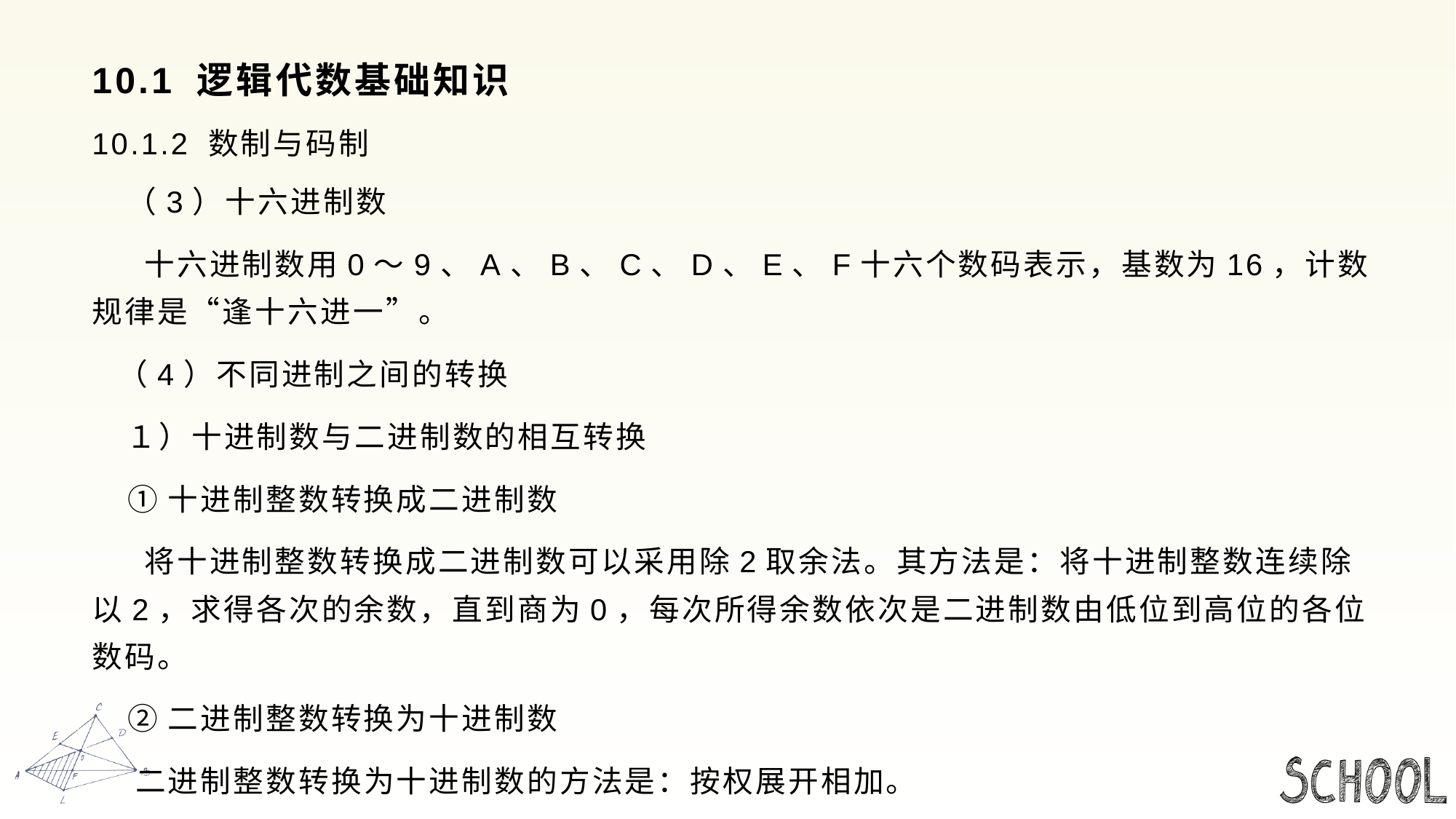

# 10.1 逻辑代数基础知识
10.1.2 数制与码制
   （3）十六进制数
     十六进制数用0～9、A、B、C、D、E、F十六个数码表示，基数为16，计数规律是“逢十六进一”。
  （4）不同进制之间的转换
   １）十进制数与二进制数的相互转换
    ①十进制整数转换成二进制数
     将十进制整数转换成二进制数可以采用除2取余法。其方法是：将十进制整数连续除以2，求得各次的余数，直到商为0，每次所得余数依次是二进制数由低位到高位的各位数码。
    ②二进制整数转换为十进制数
    二进制整数转换为十进制数的方法是：按权展开相加。